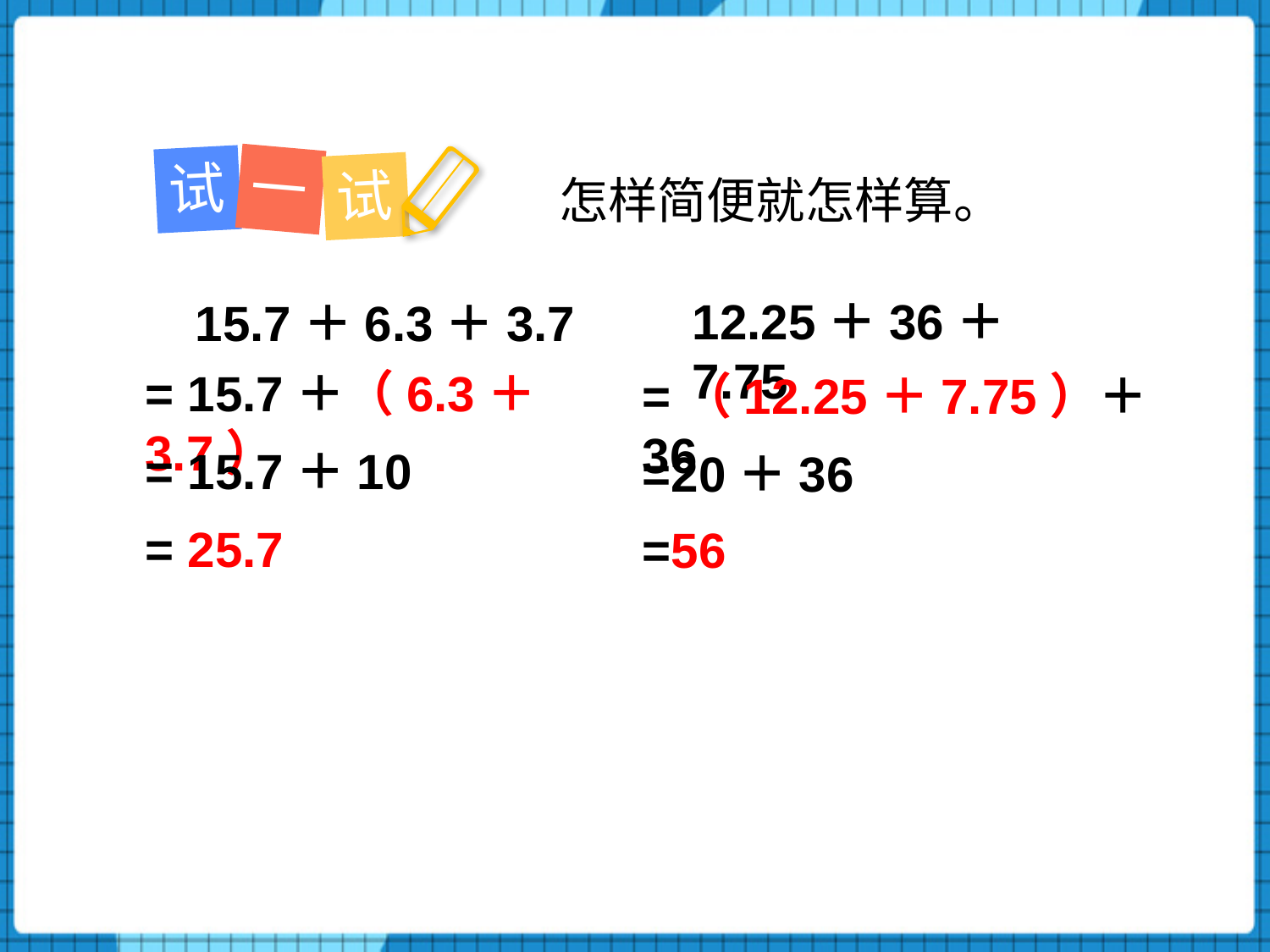

一
试
试
怎样简便就怎样算。
12.25＋36＋7.75
15.7＋6.3＋3.7
= 15.7＋（6.3＋3.7）
=（12.25＋7.75）＋36
= 15.7＋10
=20＋36
= 25.7
=56